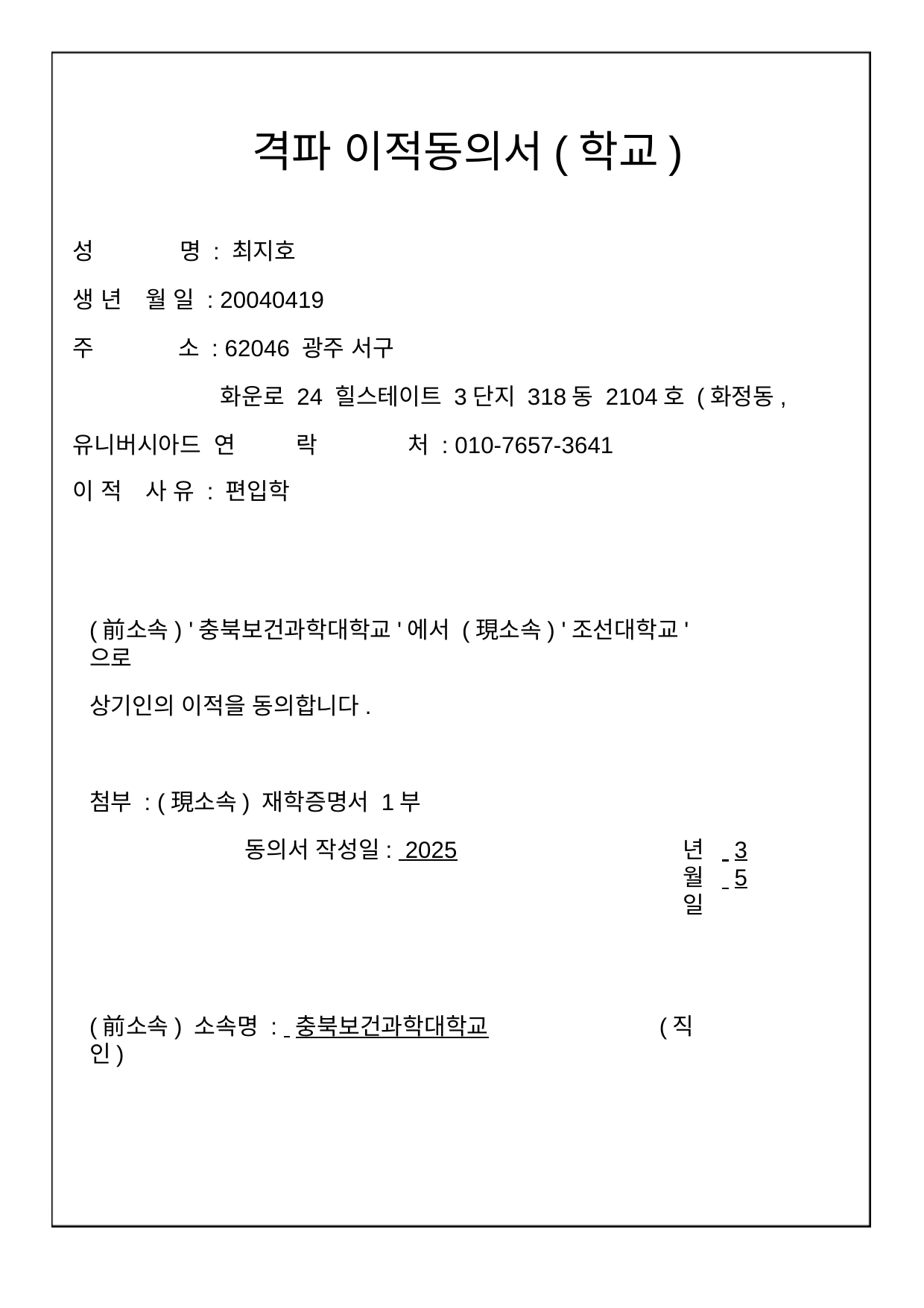

# 격파 이적동의서(학교)
성	명 : 최지호
생 년	월 일 : 20040419
주
소 : 62046 광주 서구
화운로 24 힐스테이트 3단지 318동 2104호 (화정동, 유니버시아드  연	락	처 : 010-7657-3641
이 적	사 유 : 편입학
(前소속) '충북보건과학대학교'에서 (現소속) '조선대학교'으로

상기인의 이적을 동의합니다.
첨부 : (現소속) 재학증명서 1부

동의서 작성일:  2025	년	 3	월	 5	일
(前소속) 소속명 :  충북보건과학대학교	(직인)